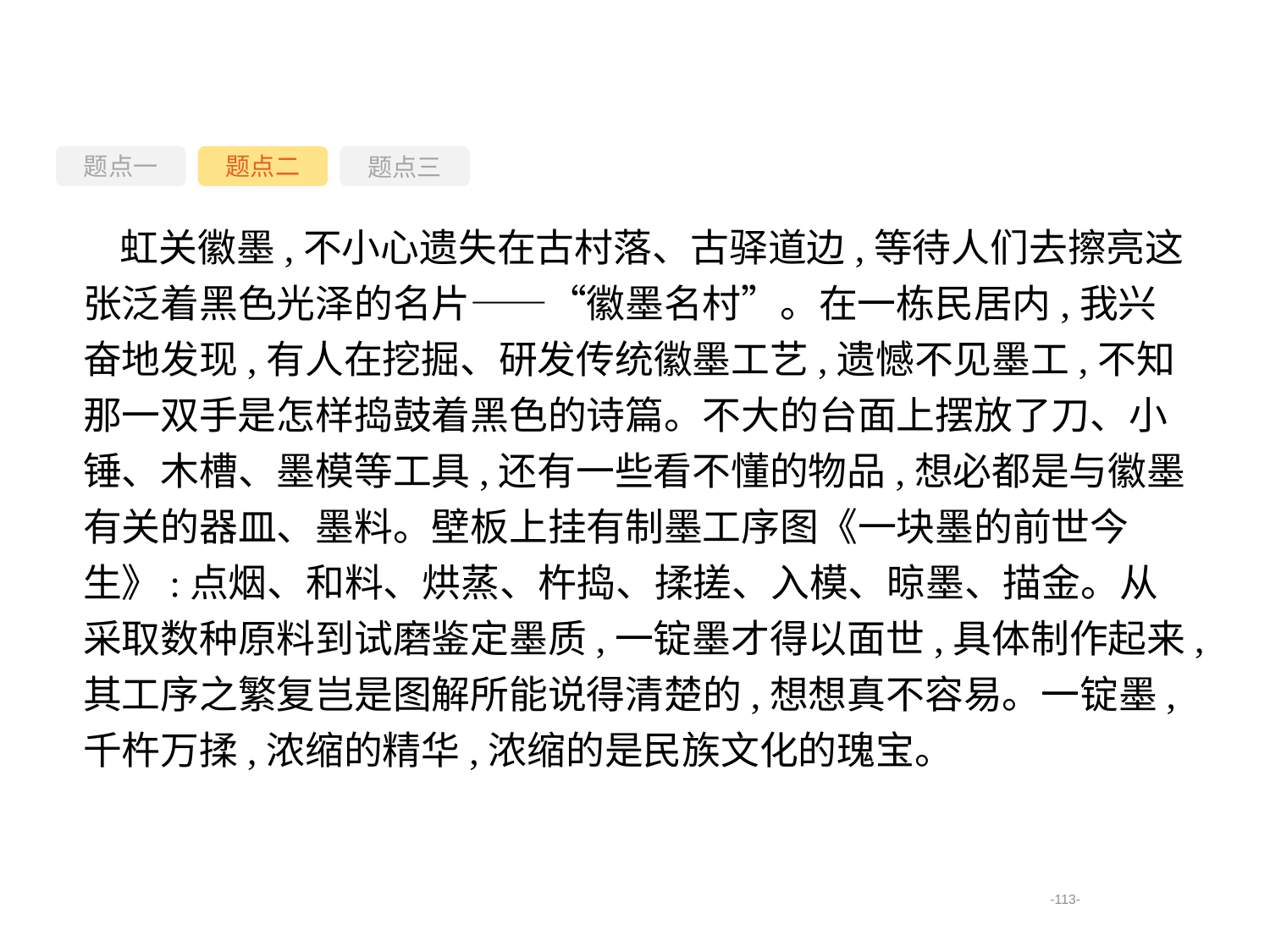

题点一
题点三
题点二
虹关徽墨,不小心遗失在古村落、古驿道边,等待人们去擦亮这张泛着黑色光泽的名片——“徽墨名村”。在一栋民居内,我兴奋地发现,有人在挖掘、研发传统徽墨工艺,遗憾不见墨工,不知那一双手是怎样捣鼓着黑色的诗篇。不大的台面上摆放了刀、小锤、木槽、墨模等工具,还有一些看不懂的物品,想必都是与徽墨有关的器皿、墨料。壁板上挂有制墨工序图《一块墨的前世今生》:点烟、和料、烘蒸、杵捣、揉搓、入模、晾墨、描金。从采取数种原料到试磨鉴定墨质,一锭墨才得以面世,具体制作起来,其工序之繁复岂是图解所能说得清楚的,想想真不容易。一锭墨,千杵万揉,浓缩的精华,浓缩的是民族文化的瑰宝。
-113-